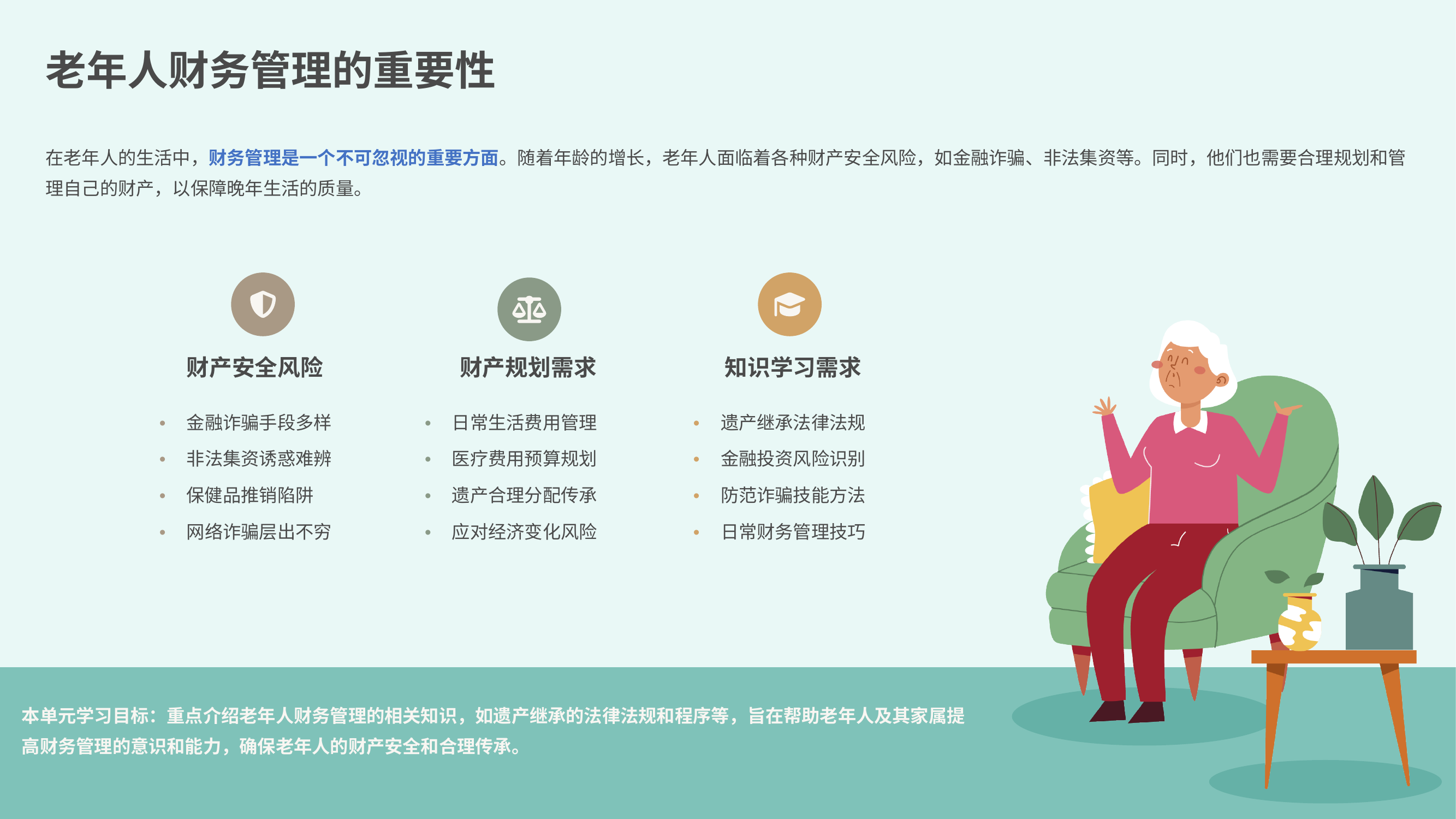

老年人财务管理的重要性
在老年人的生活中，财务管理是一个不可忽视的重要方面。随着年龄的增长，老年人面临着各种财产安全风险，如金融诈骗、非法集资等。同时，他们也需要合理规划和管理自己的财产，以保障晚年生活的质量。

财产安全风险
财产规划需求
知识学习需求
•
金融诈骗手段多样
•
日常生活费用管理
•
遗产继承法律法规
•
非法集资诱惑难辨
•
医疗费用预算规划
•
金融投资风险识别
•
保健品推销陷阱
•
遗产合理分配传承
•
防范诈骗技能方法
•
网络诈骗层出不穷
•
应对经济变化风险
•
日常财务管理技巧
本单元学习目标：重点介绍老年人财务管理的相关知识，如遗产继承的法律法规和程序等，旨在帮助老年人及其家属提高财务管理的意识和能力，确保老年人的财产安全和合理传承。